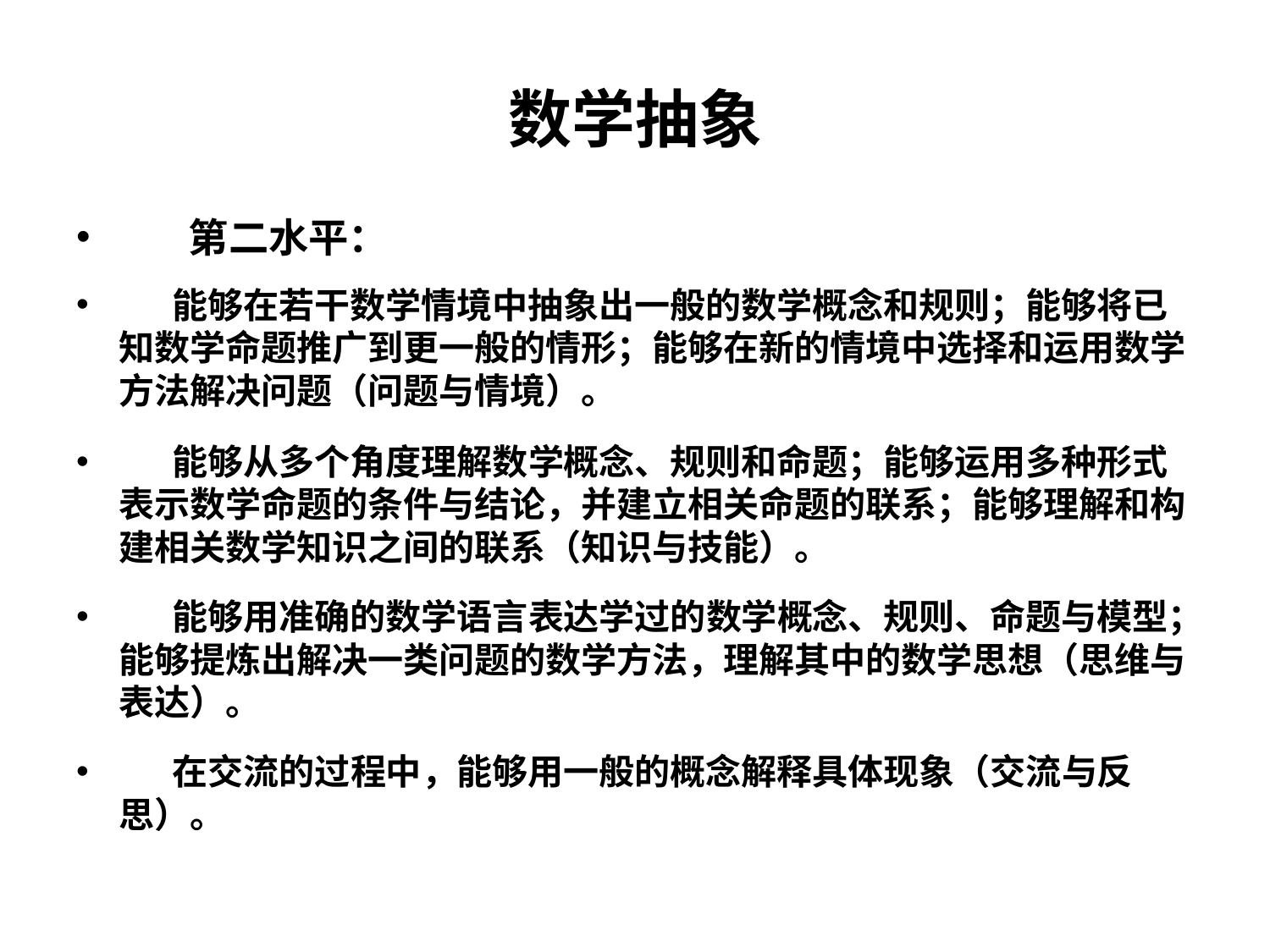

# 数学抽象
       第二水平：

      能够在若干数学情境中抽象出一般的数学概念和规则；能够将已知数学命题推广到更一般的情形；能够在新的情境中选择和运用数学方法解决问题（问题与情境）。

      能够从多个角度理解数学概念、规则和命题；能够运用多种形式表示数学命题的条件与结论，并建立相关命题的联系；能够理解和构建相关数学知识之间的联系（知识与技能）。

      能够用准确的数学语言表达学过的数学概念、规则、命题与模型；能够提炼出解决一类问题的数学方法，理解其中的数学思想（思维与表达）。

      在交流的过程中，能够用一般的概念解释具体现象（交流与反思）。